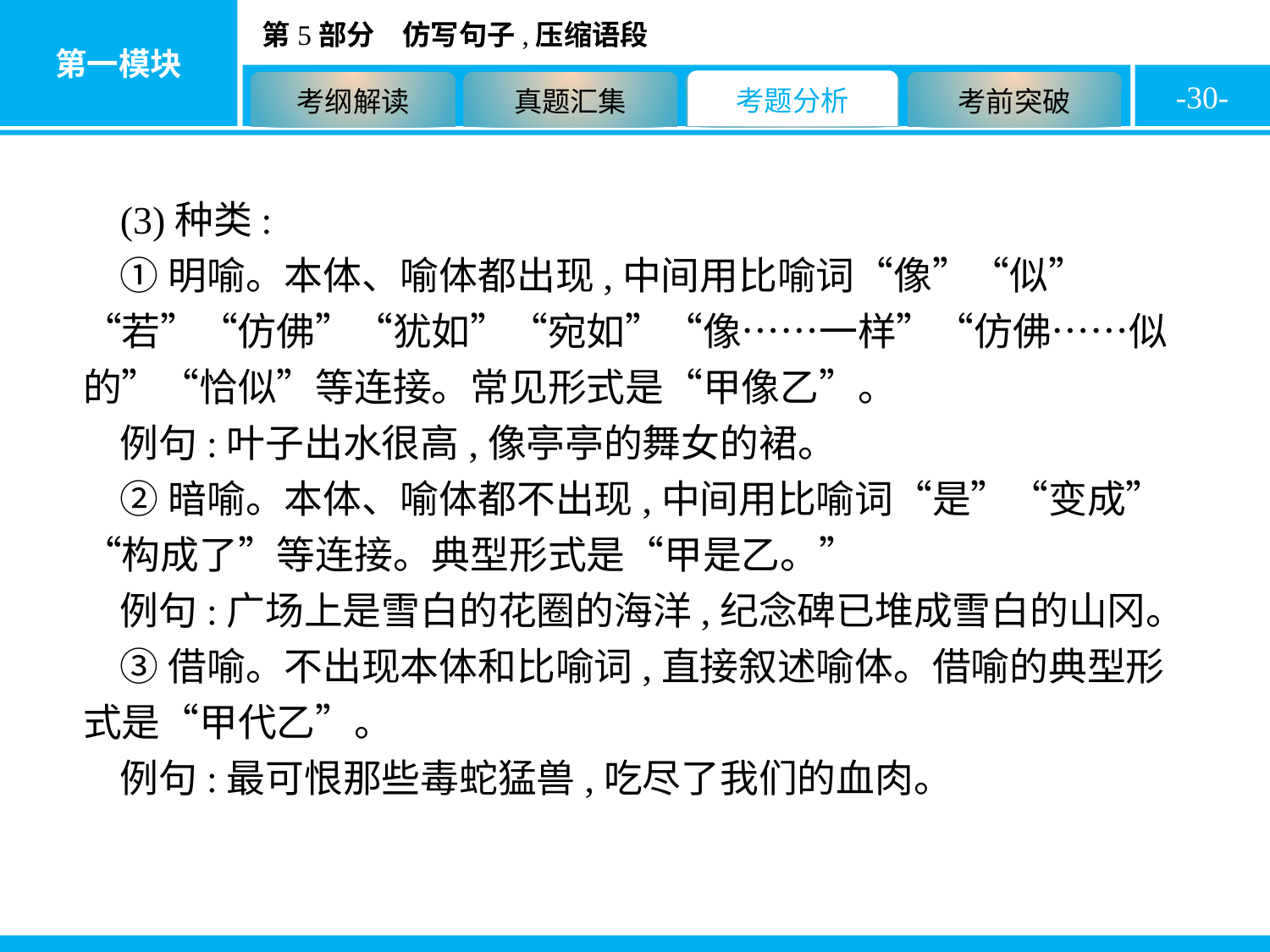

-30-
(3)种类:
①明喻。本体、喻体都出现,中间用比喻词“像”“似”“若”“仿佛”“犹如”“宛如”“像……一样”“仿佛……似的”“恰似”等连接。常见形式是“甲像乙”。
例句:叶子出水很高,像亭亭的舞女的裙。
②暗喻。本体、喻体都不出现,中间用比喻词“是”“变成”“构成了”等连接。典型形式是“甲是乙。”
例句:广场上是雪白的花圈的海洋,纪念碑已堆成雪白的山冈。
③借喻。不出现本体和比喻词,直接叙述喻体。借喻的典型形式是“甲代乙”。
例句:最可恨那些毒蛇猛兽,吃尽了我们的血肉。